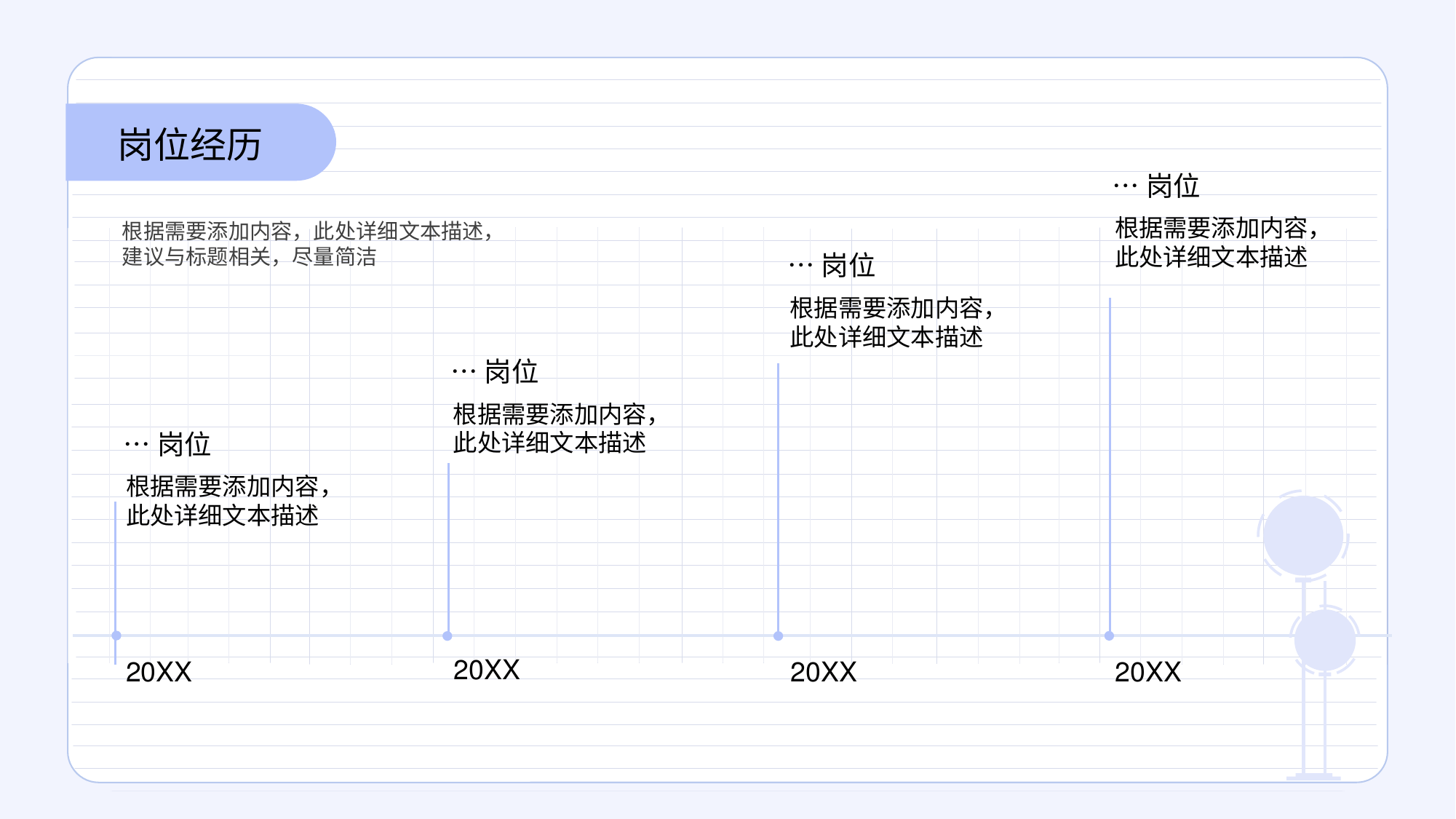

岗位经历
…岗位
根据需要添加内容，此处详细文本描述
根据需要添加内容，此处详细文本描述，建议与标题相关，尽量简洁
…岗位
根据需要添加内容，此处详细文本描述
…岗位
根据需要添加内容，此处详细文本描述
…岗位
根据需要添加内容，此处详细文本描述

20XX
20XX
20XX
20XX